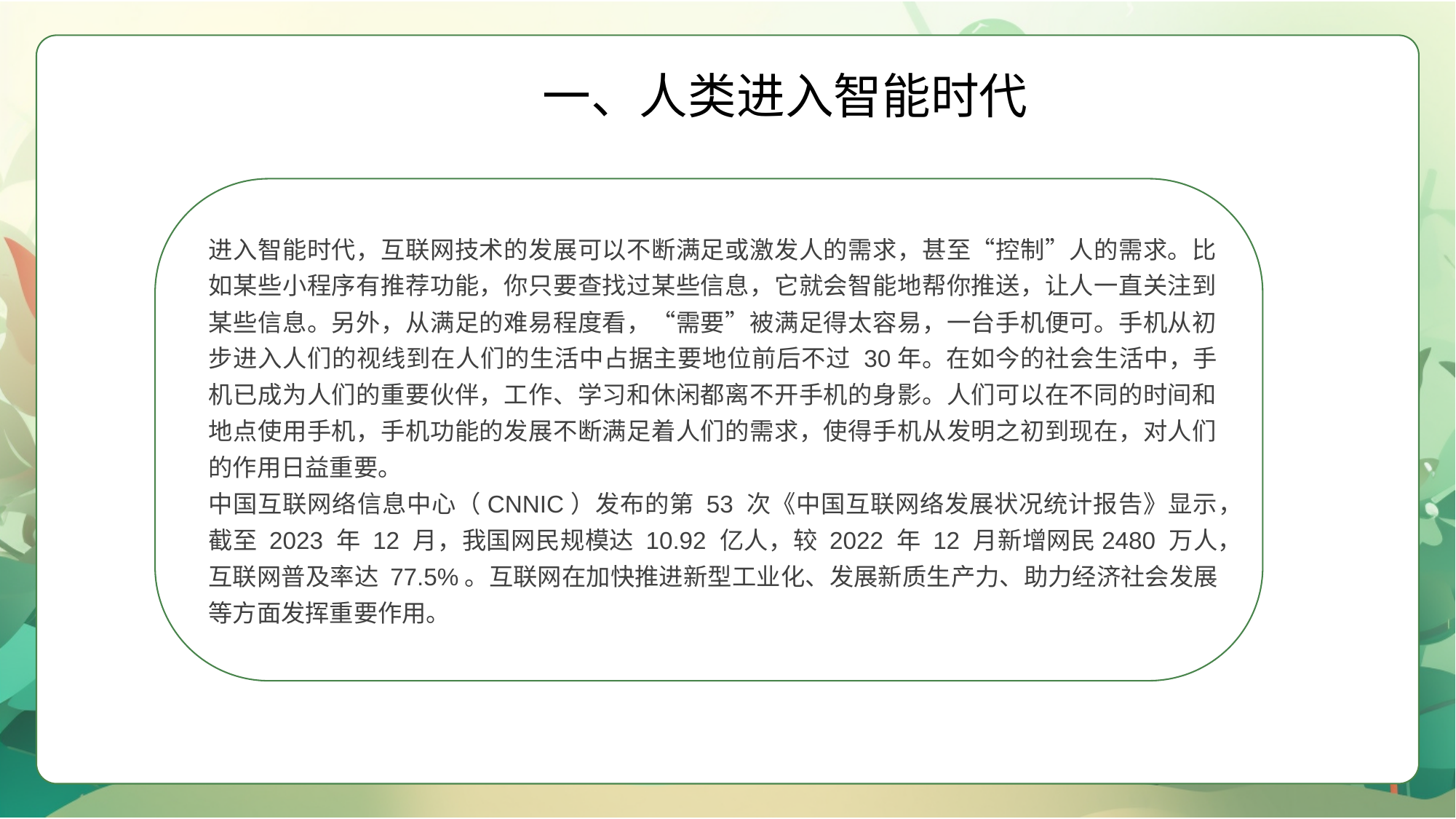

一、人类进入智能时代

进入智能时代，互联网技术的发展可以不断满足或激发人的需求，甚至“控制”人的需求。比如某些小程序有推荐功能，你只要查找过某些信息，它就会智能地帮你推送，让人一直关注到某些信息。另外，从满足的难易程度看，“需要”被满足得太容易，一台手机便可。手机从初步进入人们的视线到在人们的生活中占据主要地位前后不过 30年。在如今的社会生活中，手机已成为人们的重要伙伴，工作、学习和休闲都离不开手机的身影。人们可以在不同的时间和地点使用手机，手机功能的发展不断满足着人们的需求，使得手机从发明之初到现在，对人们的作用日益重要。
中国互联网络信息中心（CNNIC）发布的第 53 次《中国互联网络发展状况统计报告》显示，截至 2023 年 12 月，我国网民规模达 10.92 亿人，较 2022 年 12 月新增网民2480 万人，互联网普及率达 77.5%。互联网在加快推进新型工业化、发展新质生产力、助力经济社会发展等方面发挥重要作用。